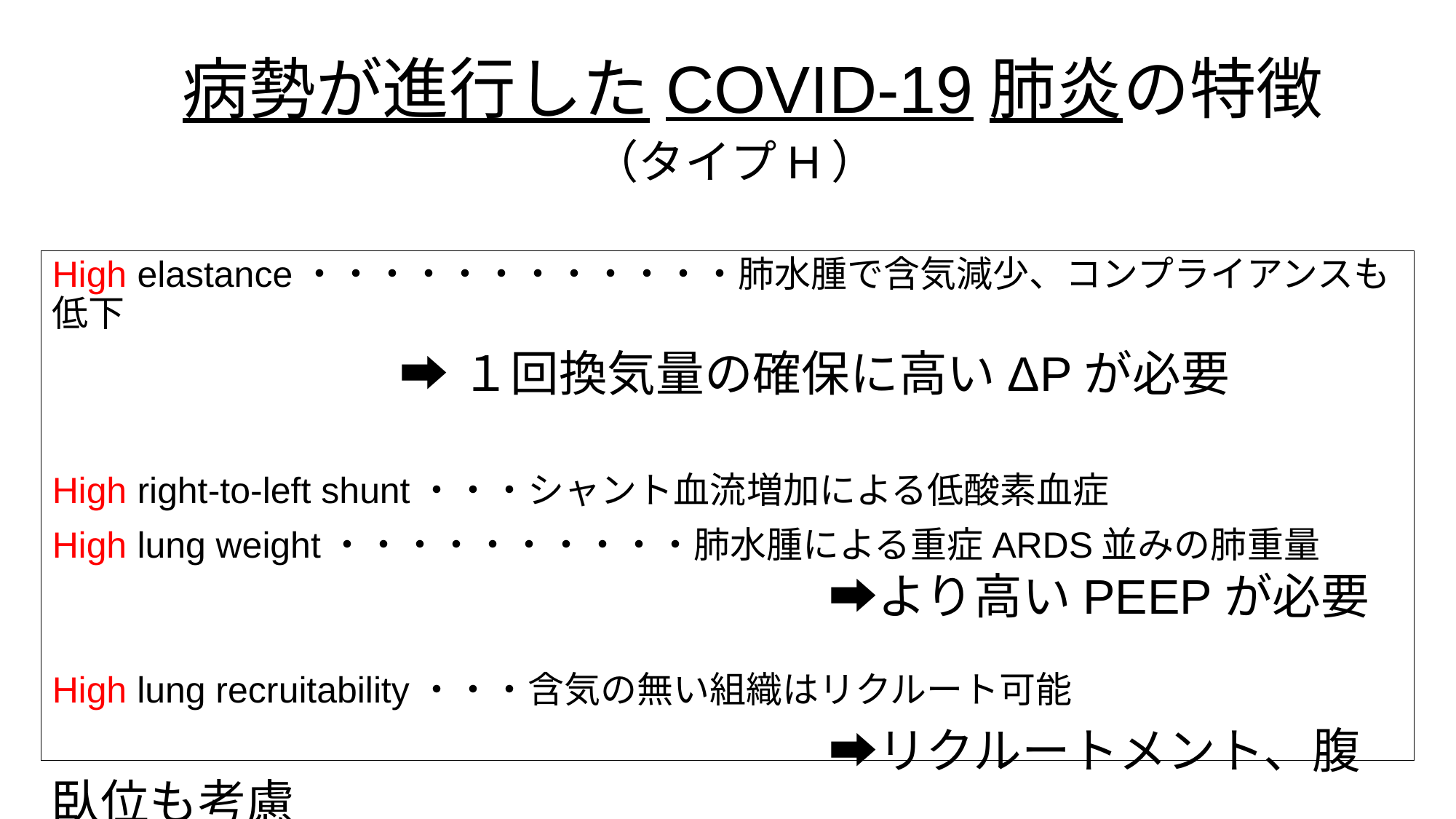

# 病勢が進行したCOVID-19肺炎の特徴
（タイプH）
High elastance・・・・・・・・・・・・肺水腫で含気減少、コンプライアンスも低下
                                ➡１回換気量の確保に高いΔPが必要

High right-to-left shunt・・・シャント血流増加による低酸素血症
High lung weight・・・・・・・・・・肺水腫による重症ARDS並みの肺重量
　　　　　　　　　　　　　　　　➡より高いPEEPが必要

High lung recruitability・・・含気の無い組織はリクルート可能
　　　　　　　　　　　　　　　　➡リクルートメント、腹臥位も考慮